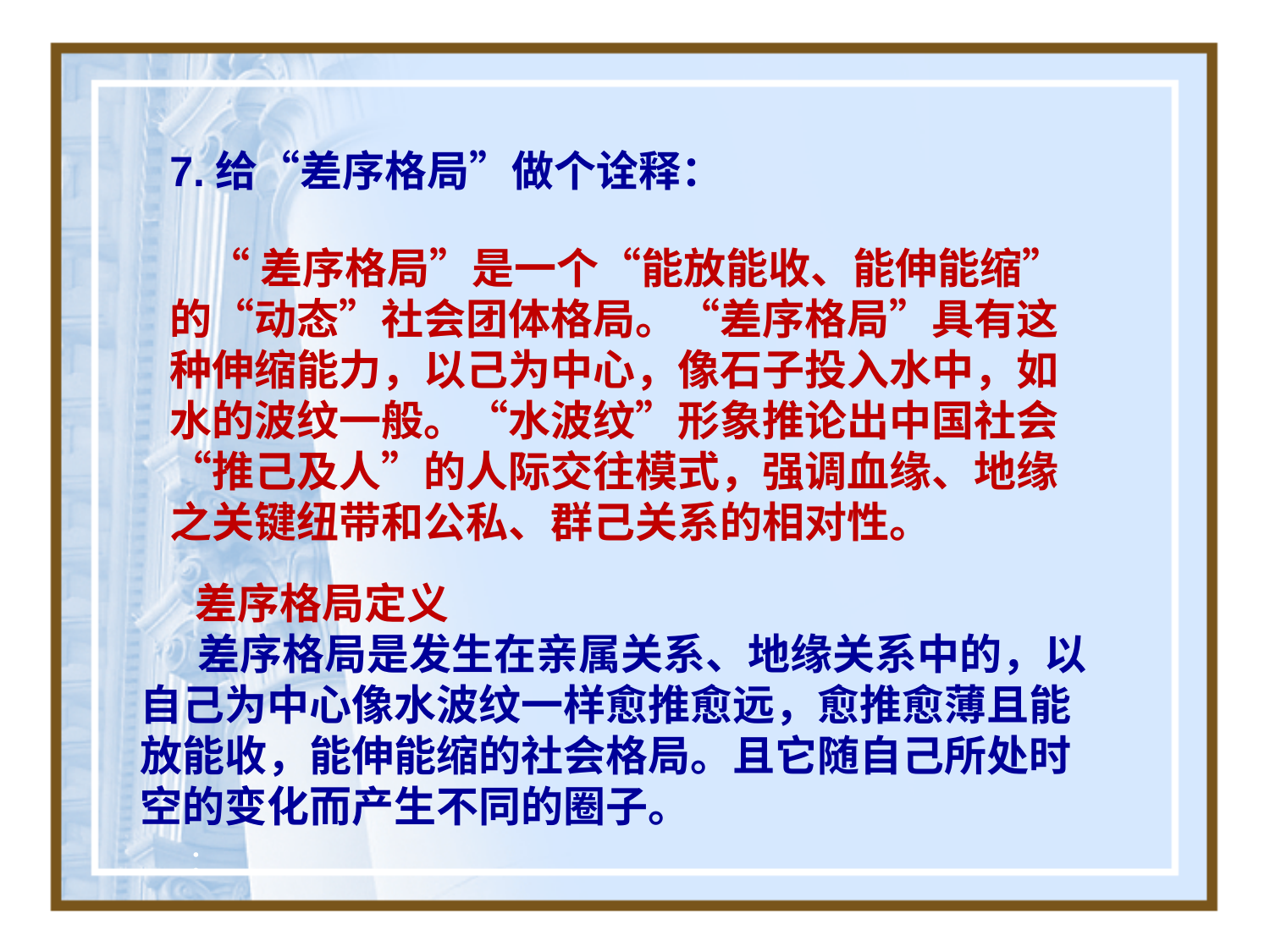

7.给“差序格局”做个诠释：

    “差序格局”是一个“能放能收、能伸能缩”的“动态”社会团体格局。“差序格局”具有这种伸缩能力，以己为中心，像石子投入水中，如水的波纹一般。“水波纹”形象推论出中国社会“推己及人”的人际交往模式，强调血缘、地缘之关键纽带和公私、群己关系的相对性。
     差序格局定义
     差序格局是发生在亲属关系、地缘关系中的，以自己为中心像水波纹一样愈推愈远，愈推愈薄且能放能收，能伸能缩的社会格局。且它随自己所处时空的变化而产生不同的圈子。
    ：